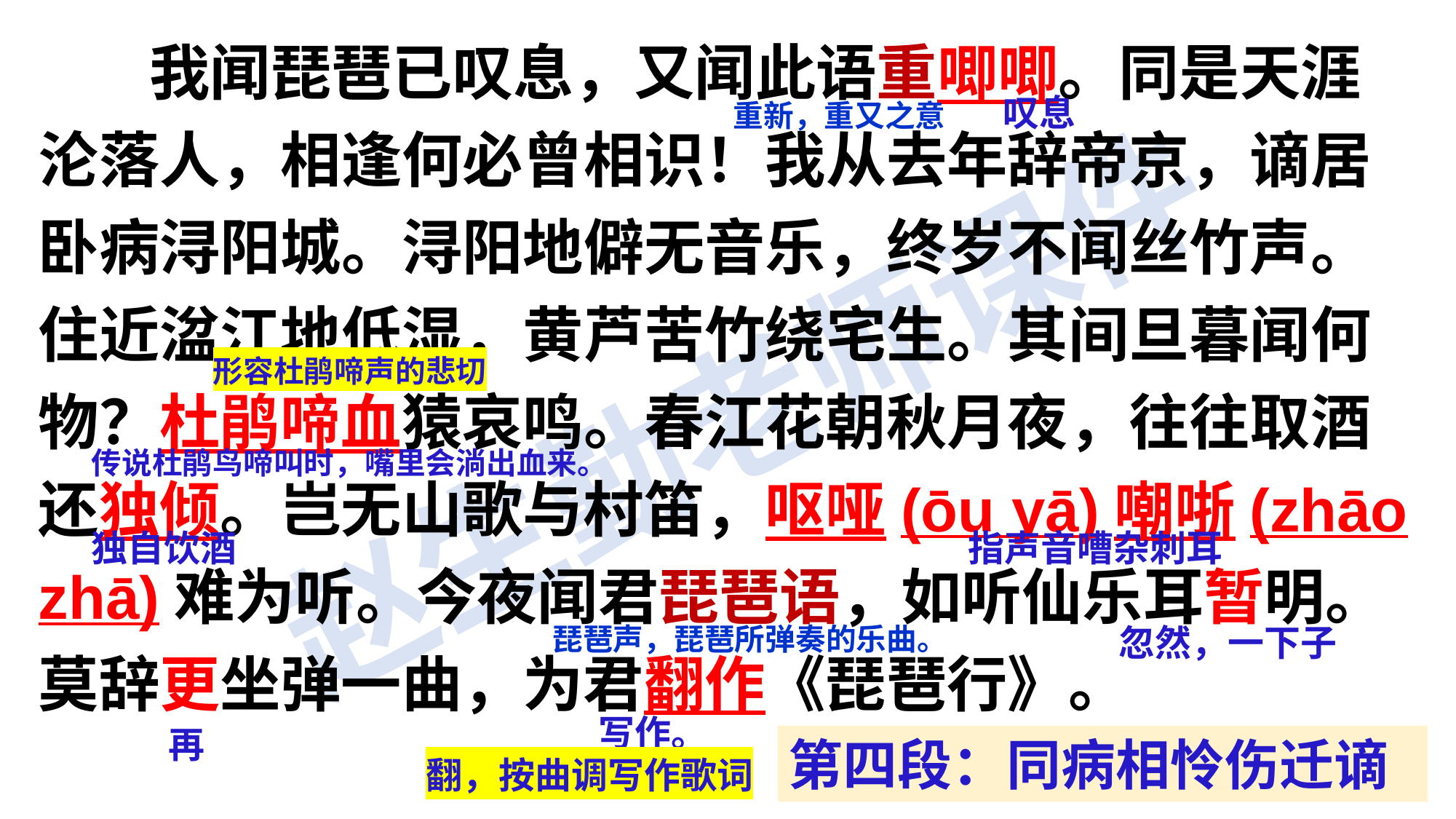

我闻琵琶已叹息，又闻此语重唧唧。同是天涯沦落人，相逢何必曾相识！我从去年辞帝京，谪居卧病浔阳城。浔阳地僻无音乐，终岁不闻丝竹声。住近湓江地低湿，黄芦苦竹绕宅生。其间旦暮闻何物？杜鹃啼血猿哀鸣。春江花朝秋月夜，往往取酒还独倾。岂无山歌与村笛，呕哑(ōu yā)嘲哳(zhāo zhā)难为听。今夜闻君琵琶语，如听仙乐耳暂明。莫辞更坐弹一曲，为君翻作《琵琶行》。
叹息
重新，重又之意
形容杜鹃啼声的悲切
传说杜鹃鸟啼叫时，嘴里会淌出血来。
独自饮酒
指声音嘈杂刺耳
琵琶声，琵琶所弹奏的乐曲。
忽然，一下子
再
                    写作。
翻，按曲调写作歌词
第四段：同病相怜伤迁谪